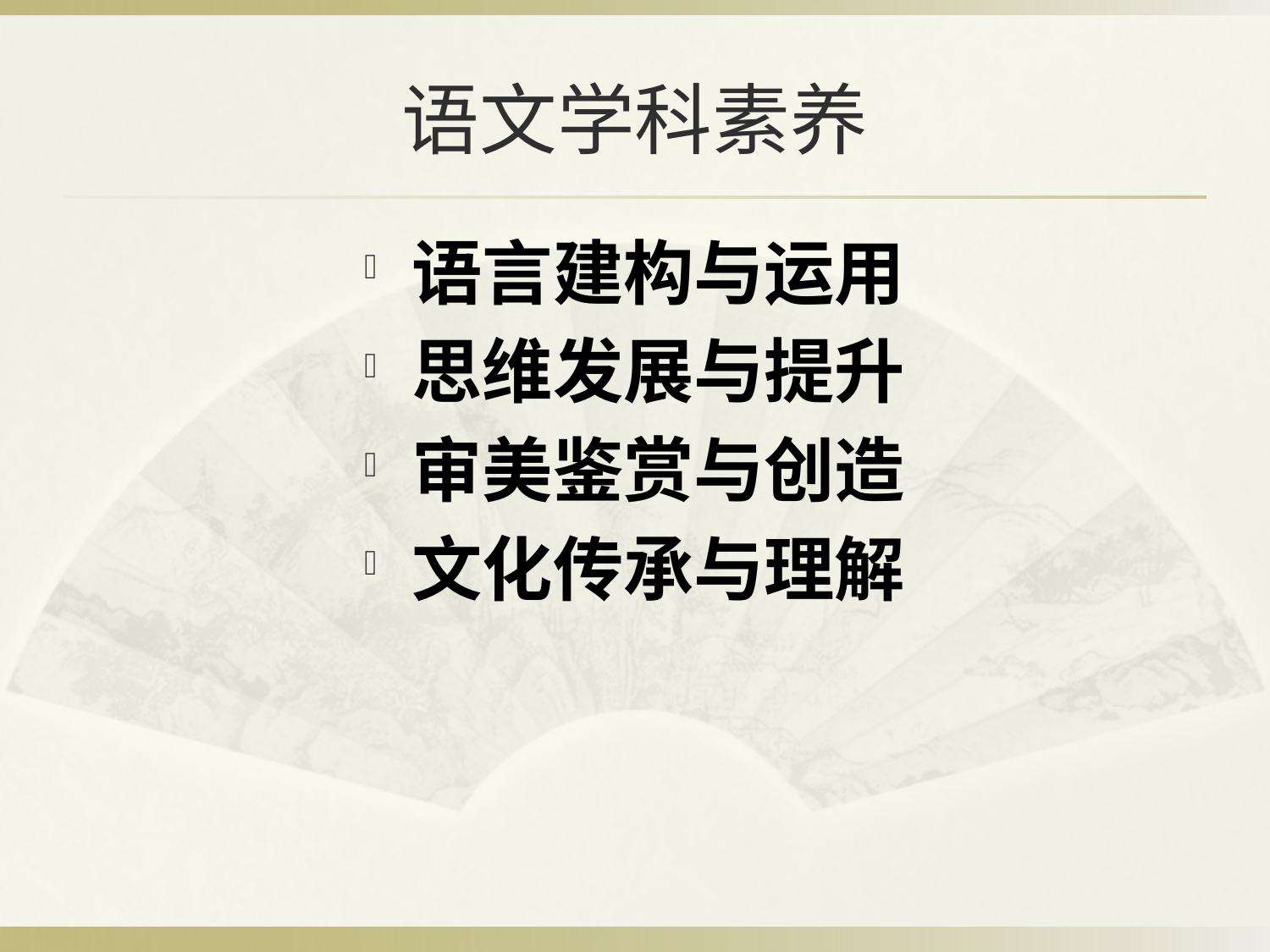

# 语文学科素养
语言建构与运用
思维发展与提升
审美鉴赏与创造
文化传承与理解